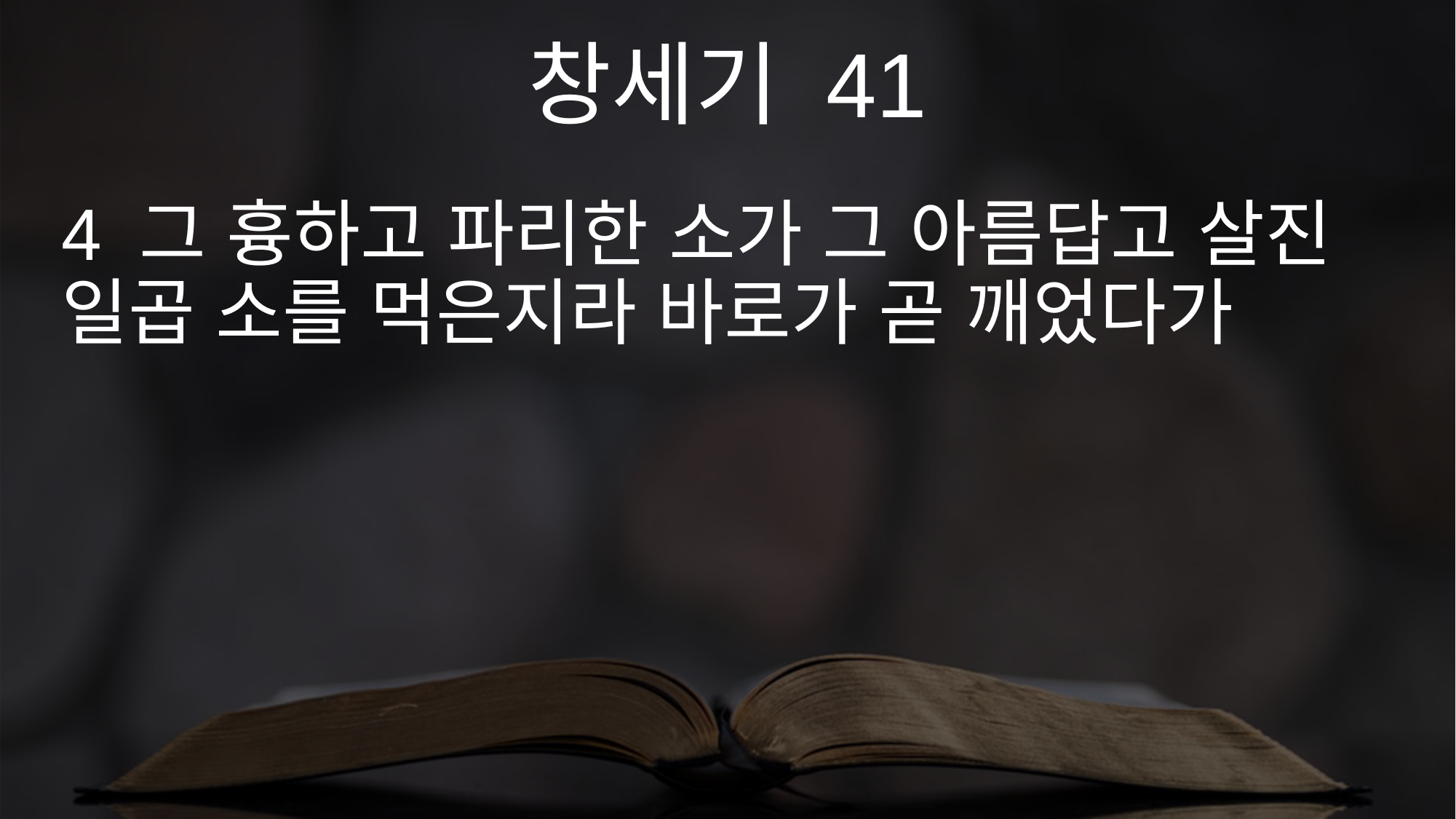

창세기 41
4 그 흉하고 파리한 소가 그 아름답고 살진 일곱 소를 먹은지라 바로가 곧 깨었다가